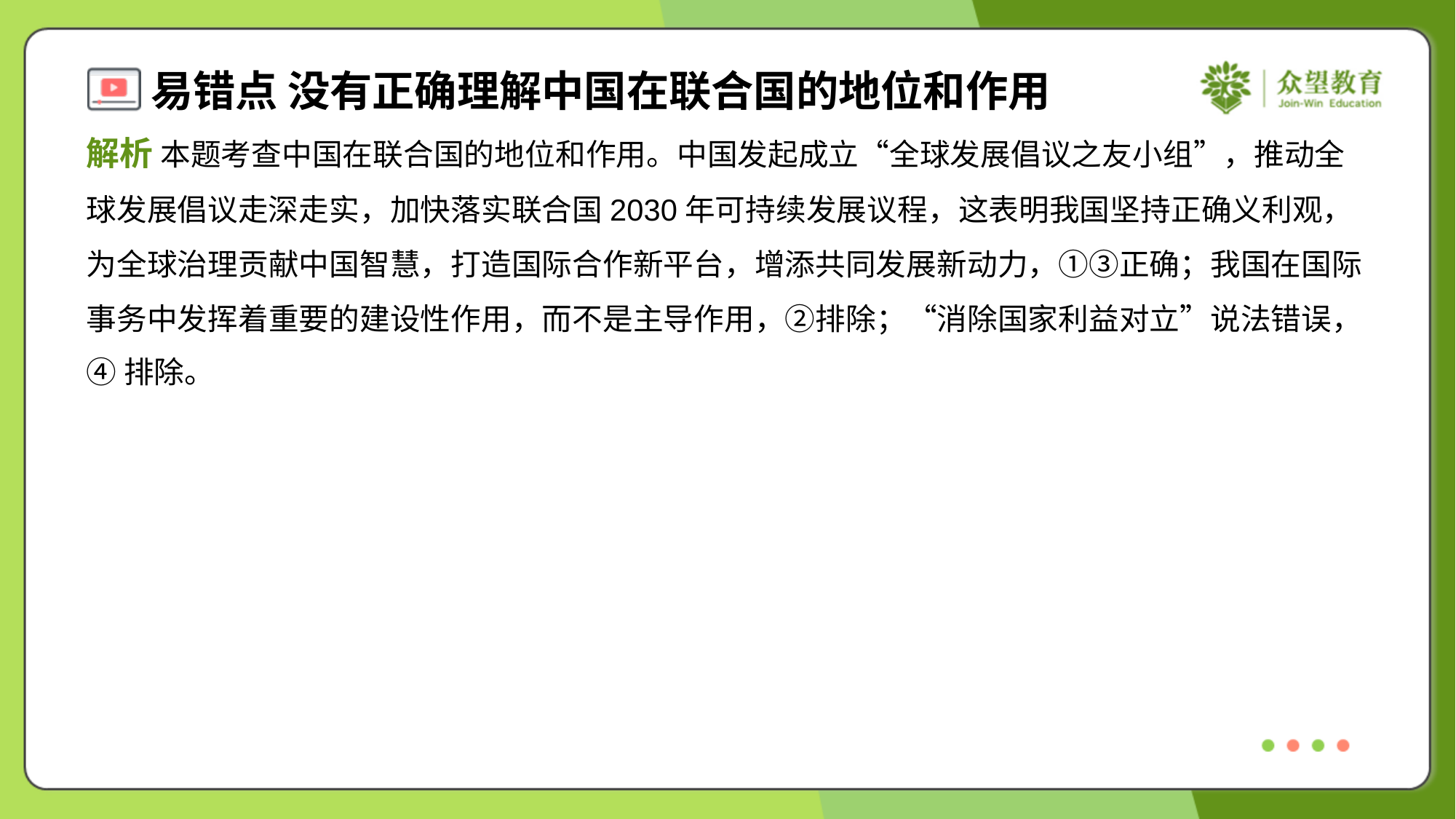

解析 本题考查中国在联合国的地位和作用。中国发起成立“全球发展倡议之友小组”，推动全
球发展倡议走深走实，加快落实联合国2030年可持续发展议程，这表明我国坚持正确义利观，
为全球治理贡献中国智慧，打造国际合作新平台，增添共同发展新动力，①③正确；我国在国际
事务中发挥着重要的建设性作用，而不是主导作用，②排除；“消除国家利益对立”说法错误，
④排除。